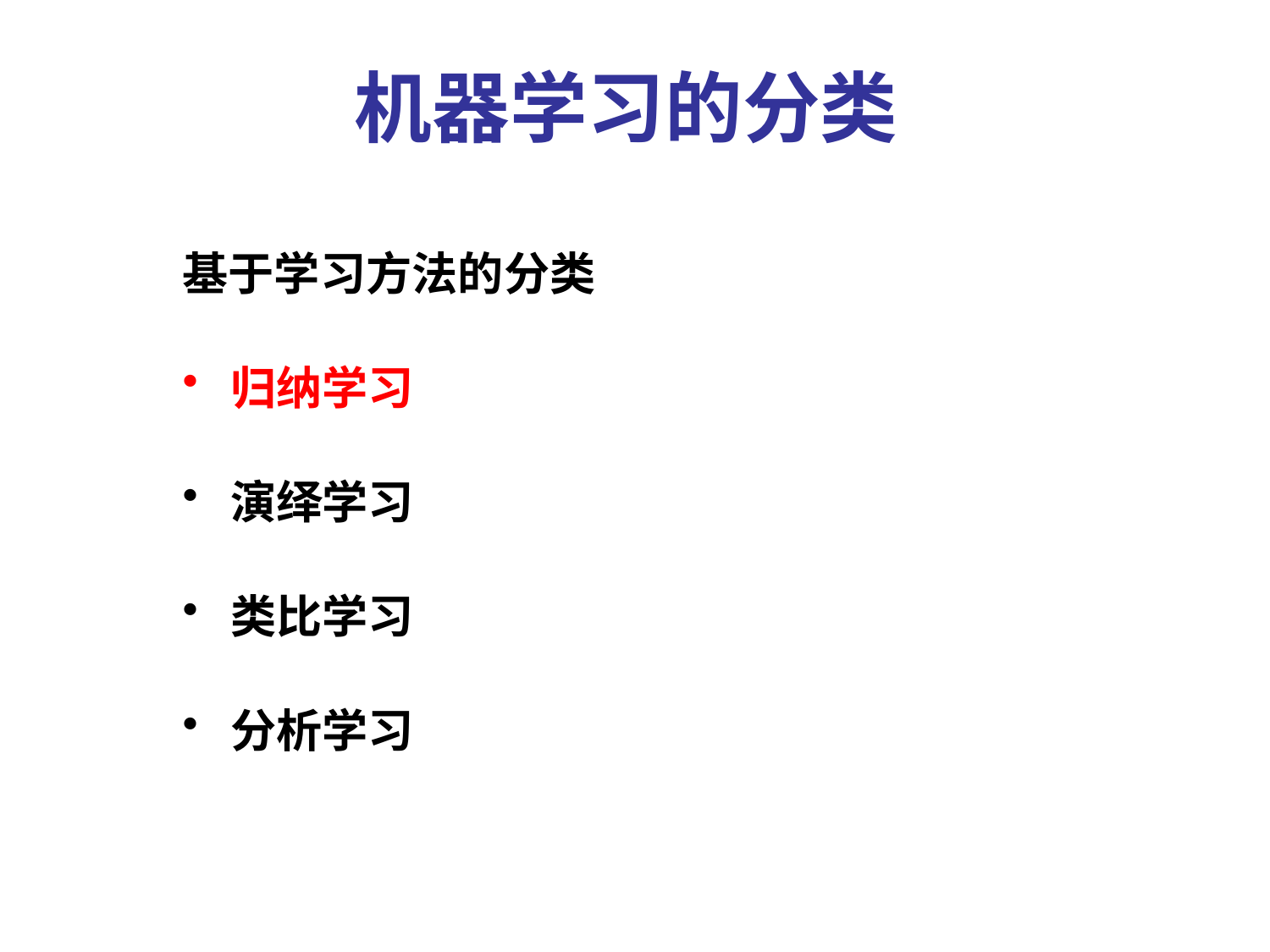

# 机器学习的分类
基于学习方法的分类
归纳学习
演绎学习
类比学习
分析学习